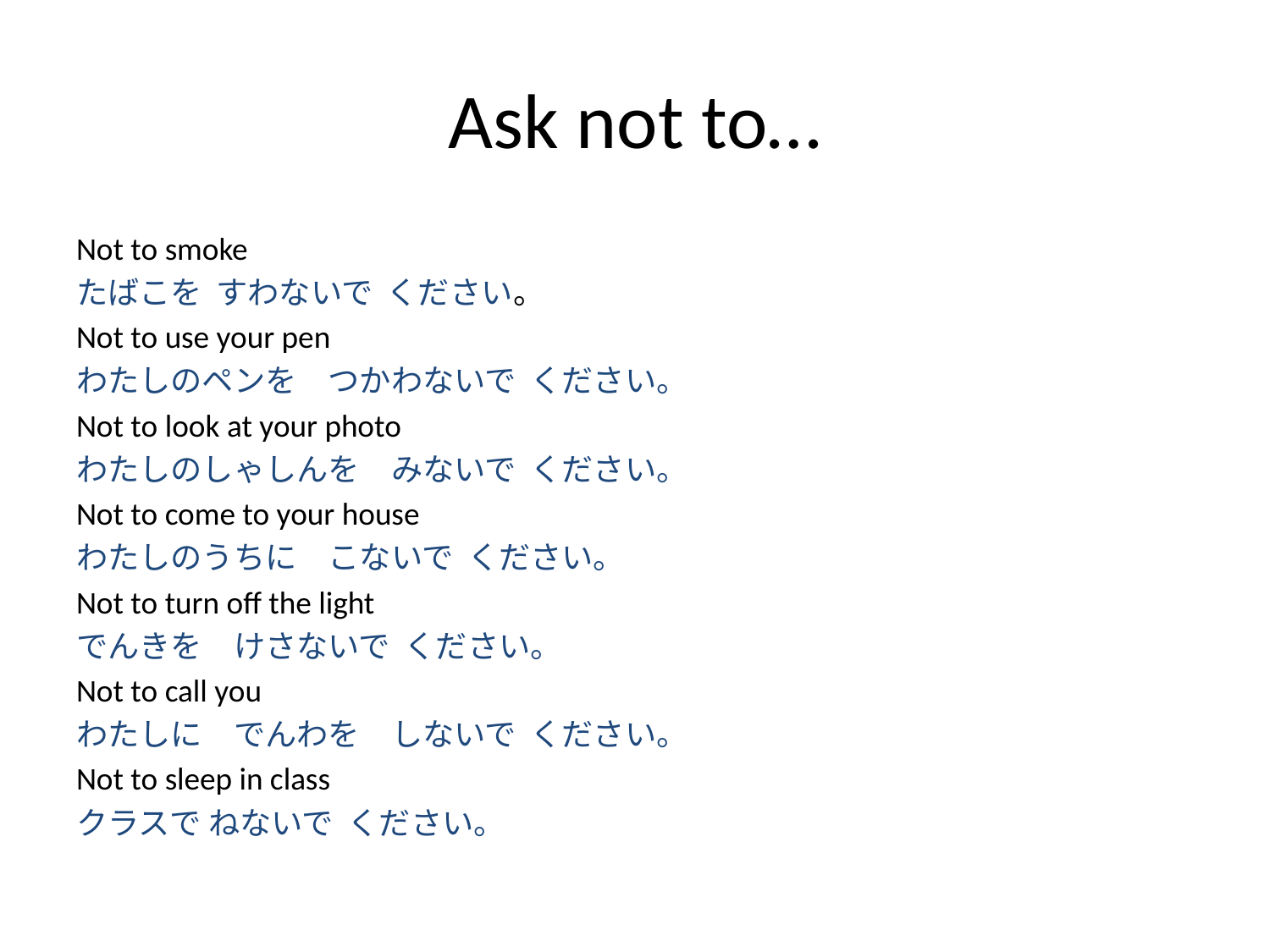

# Ask not to…
Not to smoke
たばこを  すわないで  ください。
Not to use your pen
わたしのペンを　つかわないで  ください。
Not to look at your photo
わたしのしゃしんを　みないで  ください。
Not to come to your house
わたしのうちに　こないで  ください。
Not to turn off the light
でんきを　けさないで  ください。
Not to call you
わたしに　でんわを　しないで  ください。
Not to sleep in class
クラスで ねないで  ください。